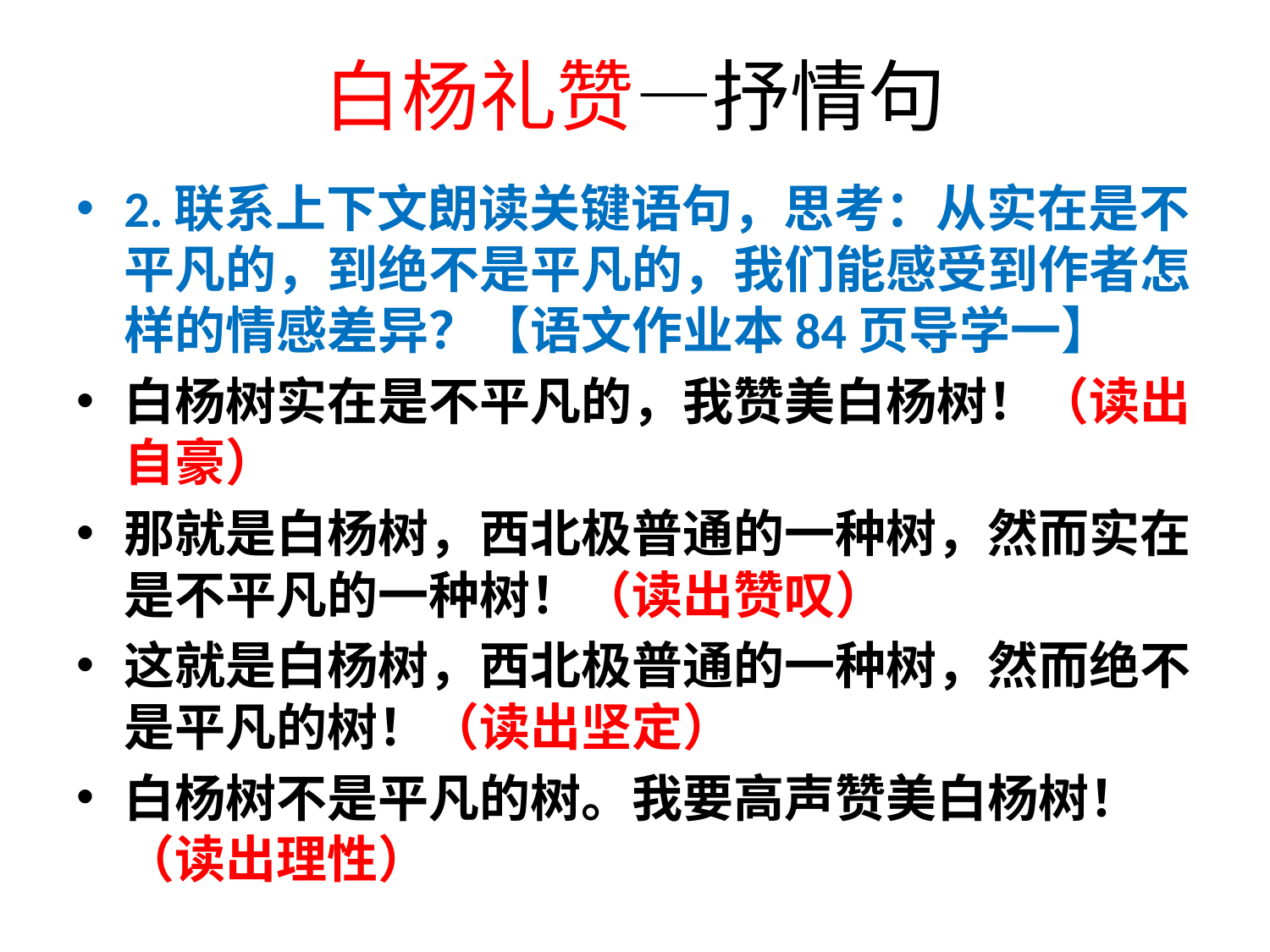

# 白杨礼赞—抒情句
2.联系上下文朗读关键语句，思考：从实在是不平凡的，到绝不是平凡的，我们能感受到作者怎样的情感差异？【语文作业本84页导学一】
白杨树实在是不平凡的，我赞美白杨树！（读出自豪）
那就是白杨树，西北极普通的一种树，然而实在是不平凡的一种树！（读出赞叹）
这就是白杨树，西北极普通的一种树，然而绝不是平凡的树！（读出坚定）
白杨树不是平凡的树。我要高声赞美白杨树！（读出理性）